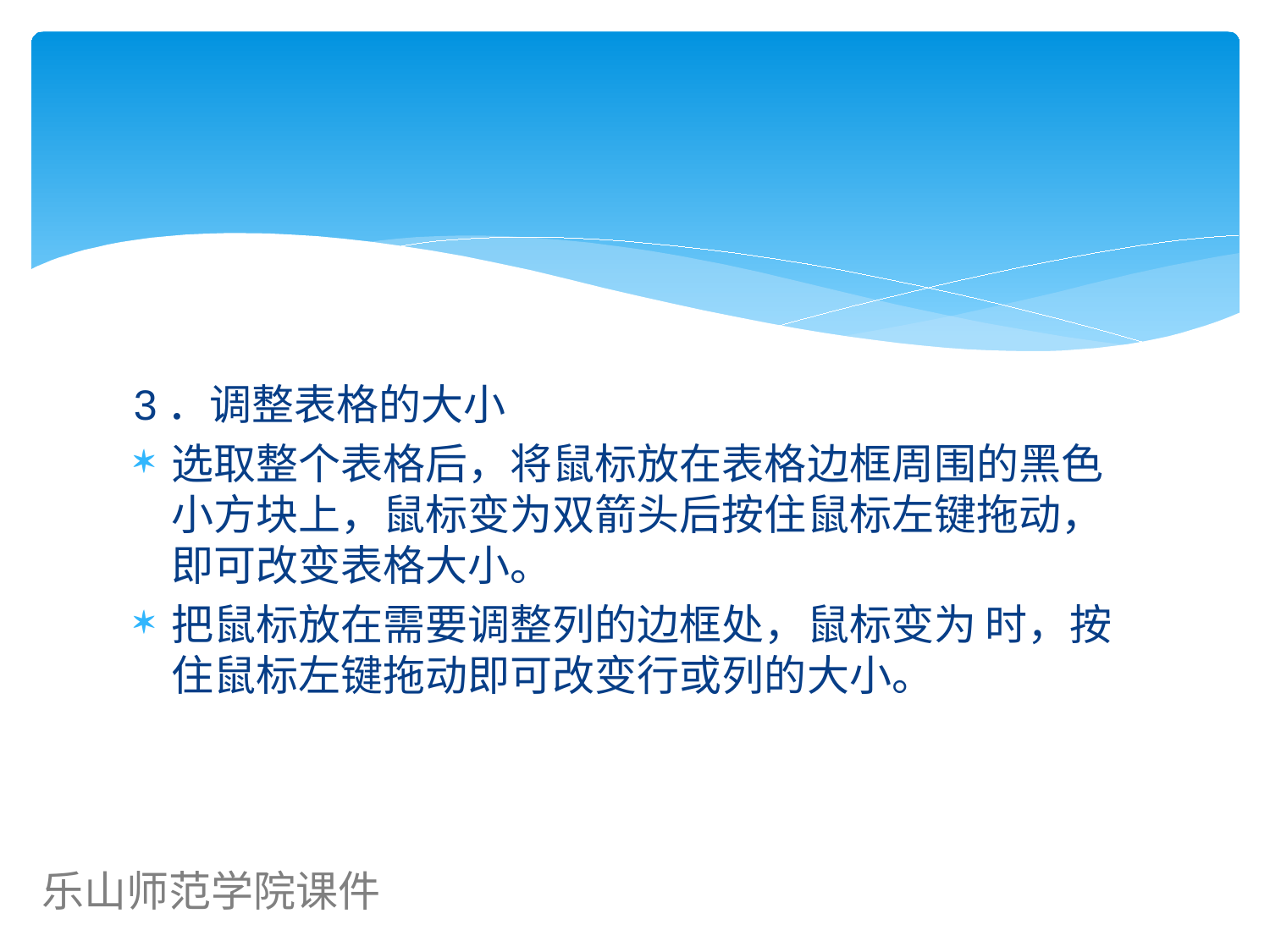

#
3．调整表格的大小
选取整个表格后，将鼠标放在表格边框周围的黑色小方块上，鼠标变为双箭头后按住鼠标左键拖动，即可改变表格大小。
把鼠标放在需要调整列的边框处，鼠标变为 时，按住鼠标左键拖动即可改变行或列的大小。